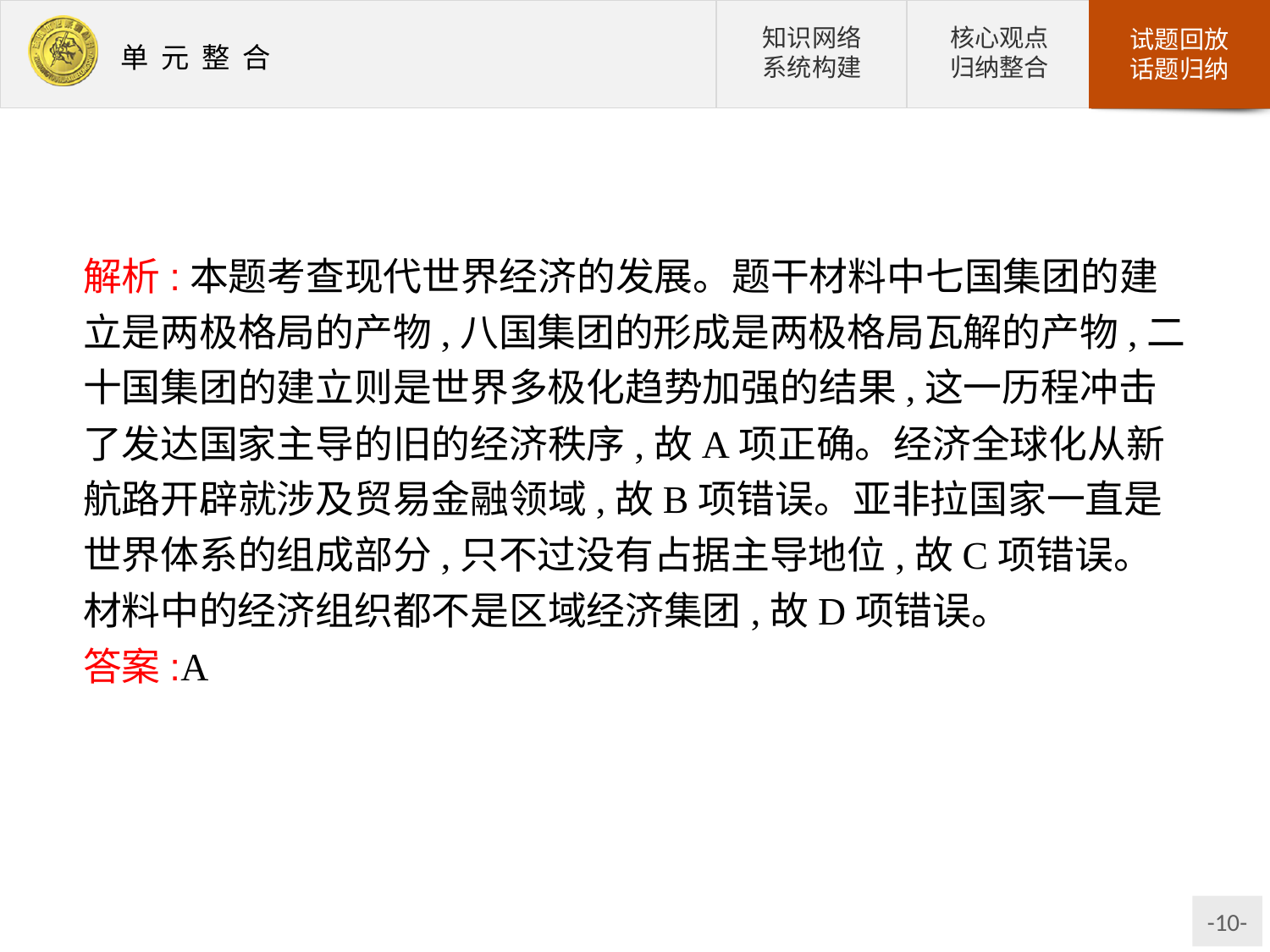

解析:本题考查现代世界经济的发展。题干材料中七国集团的建立是两极格局的产物,八国集团的形成是两极格局瓦解的产物,二十国集团的建立则是世界多极化趋势加强的结果,这一历程冲击了发达国家主导的旧的经济秩序,故A项正确。经济全球化从新航路开辟就涉及贸易金融领域,故B项错误。亚非拉国家一直是世界体系的组成部分,只不过没有占据主导地位,故C项错误。材料中的经济组织都不是区域经济集团,故D项错误。
答案:A